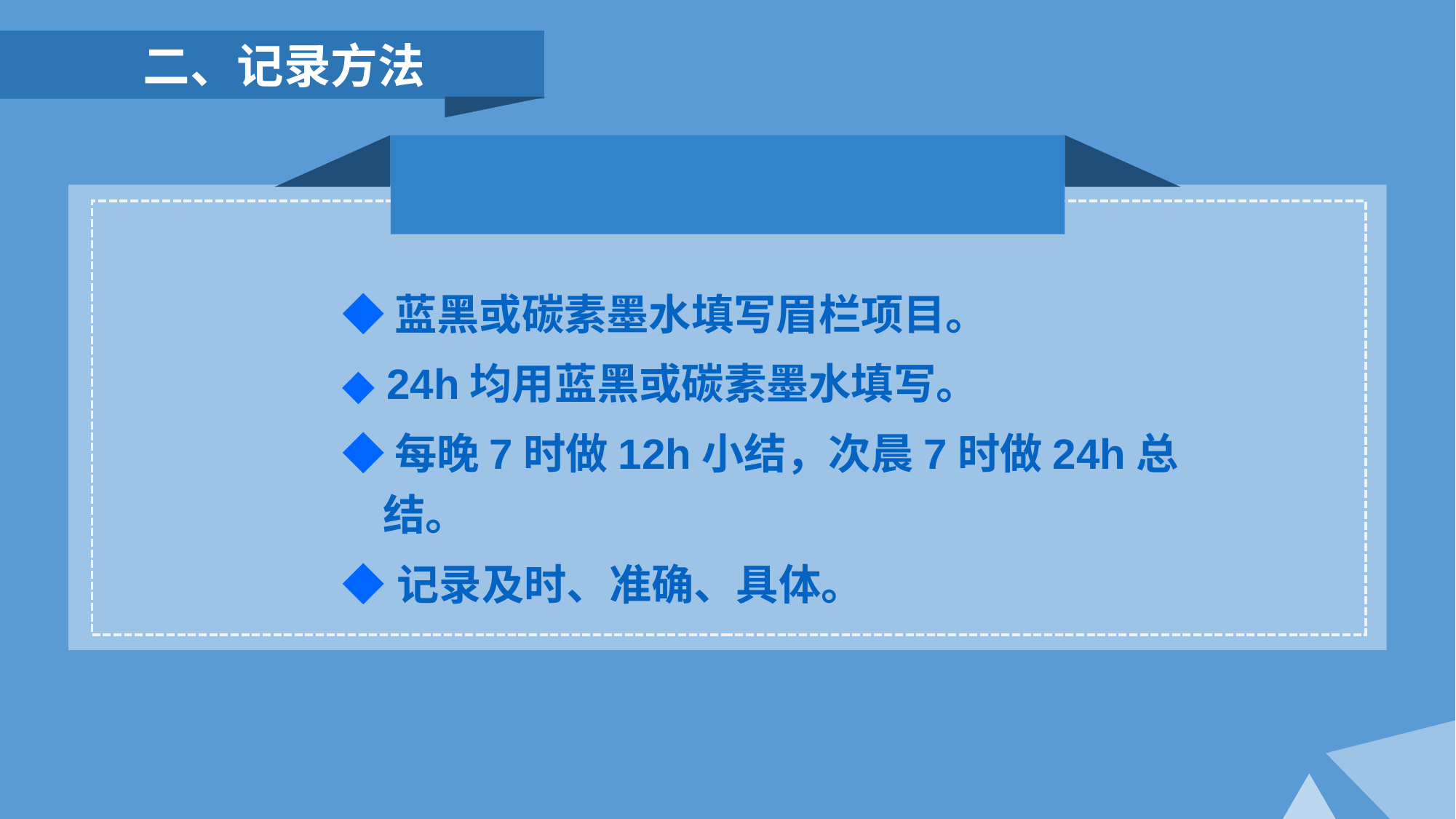

二、记录方法

◆蓝黑或碳素墨水填写眉栏项目。
◆ 24h均用蓝黑或碳素墨水填写。
◆每晚7时做12h小结，次晨7时做24h总结。
◆ 记录及时、准确、具体。